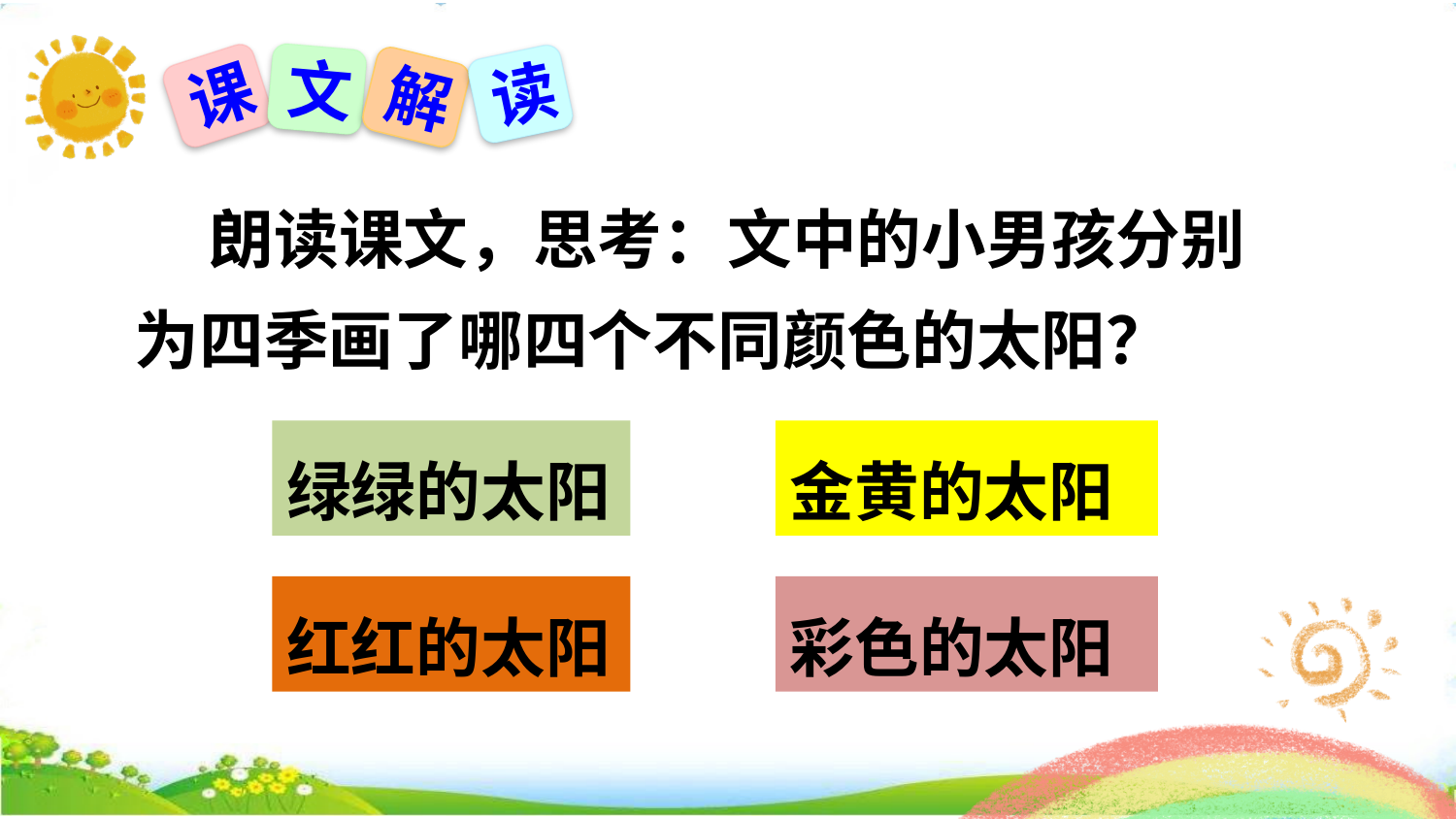

文
读
课
解
    朗读课文，思考：文中的小男孩分别为四季画了哪四个不同颜色的太阳？
绿绿的太阳
金黄的太阳
红红的太阳
彩色的太阳